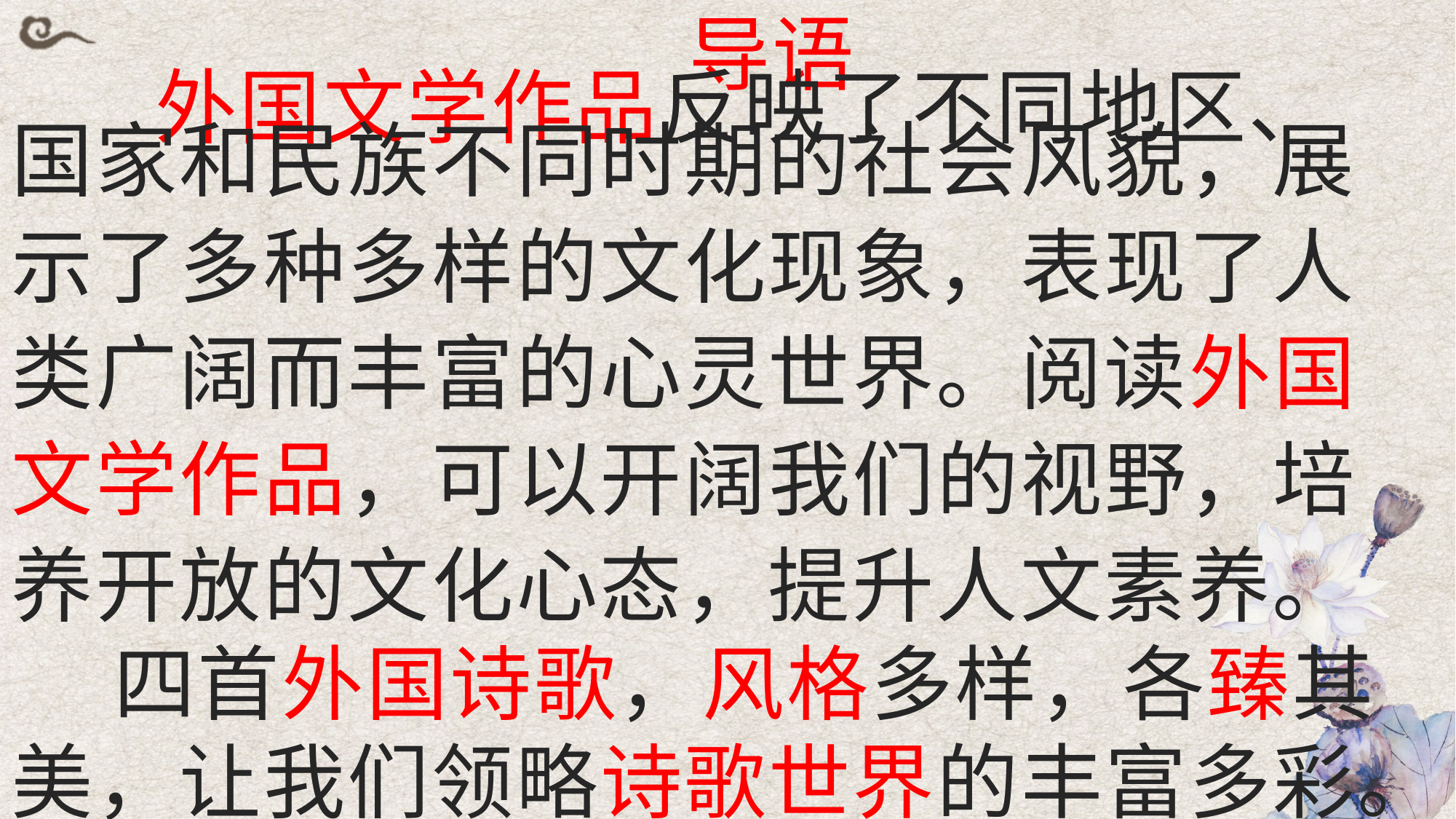

#

         导语
      外国文学作品反映了不同地区、国家和民族不同时期的社会风貌，展

示了多种多样的文化现象，表现了人

类广阔而丰富的心灵世界。阅读外国

文学作品，可以开阔我们的视野，培

养开放的文化心态，提升人文素养。
    四首外国诗歌，风格多样，各臻其美，让我们领略诗歌世界的丰富多彩。